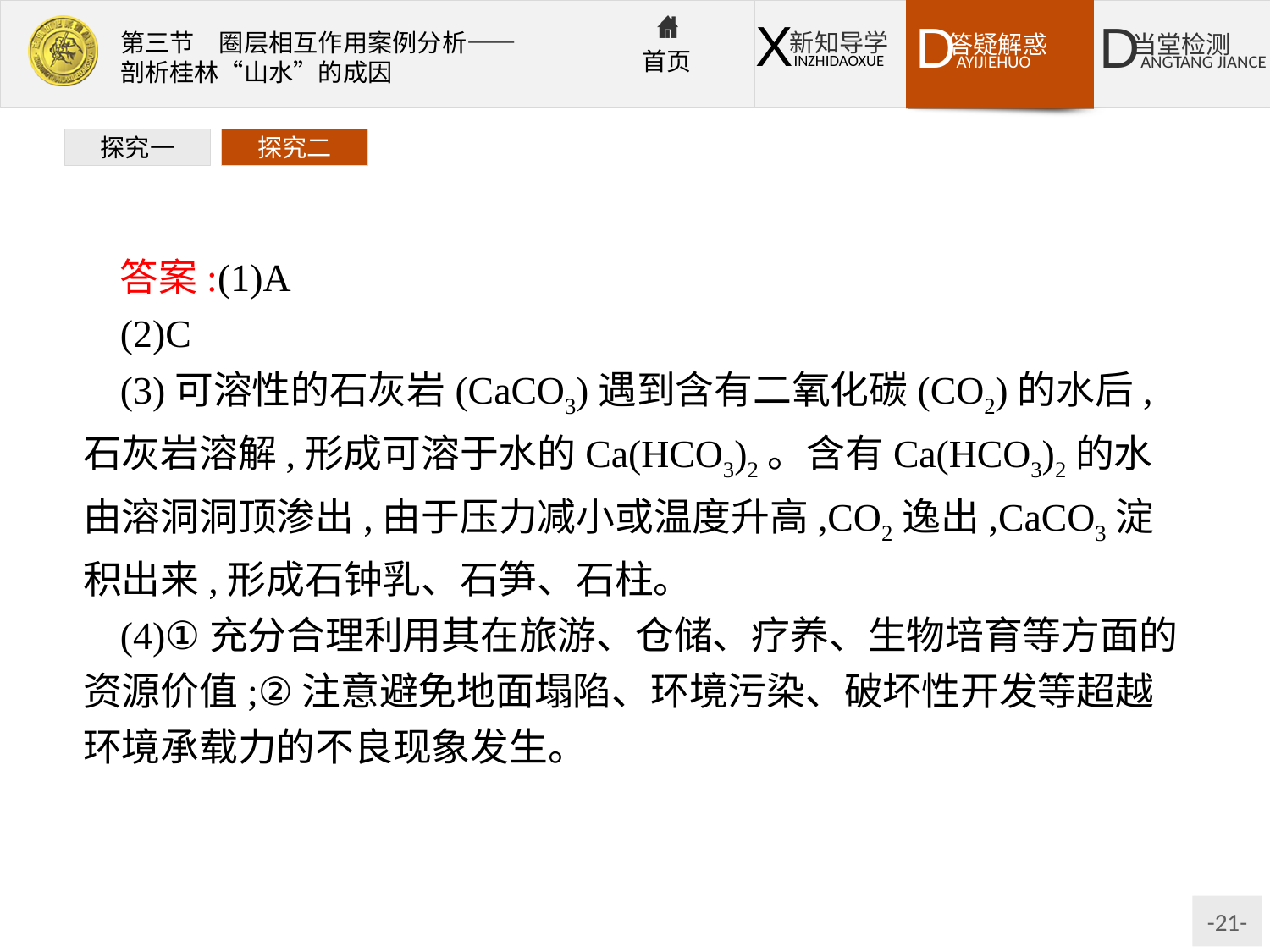

探究一
探究二
答案:(1)A
(2)C
(3)可溶性的石灰岩(CaCO3)遇到含有二氧化碳(CO2)的水后,石灰岩溶解,形成可溶于水的Ca(HCO3)2。含有Ca(HCO3)2的水由溶洞洞顶渗出,由于压力减小或温度升高,CO2逸出,CaCO3淀积出来,形成石钟乳、石笋、石柱。
(4)①充分合理利用其在旅游、仓储、疗养、生物培育等方面的资源价值;②注意避免地面塌陷、环境污染、破坏性开发等超越环境承载力的不良现象发生。